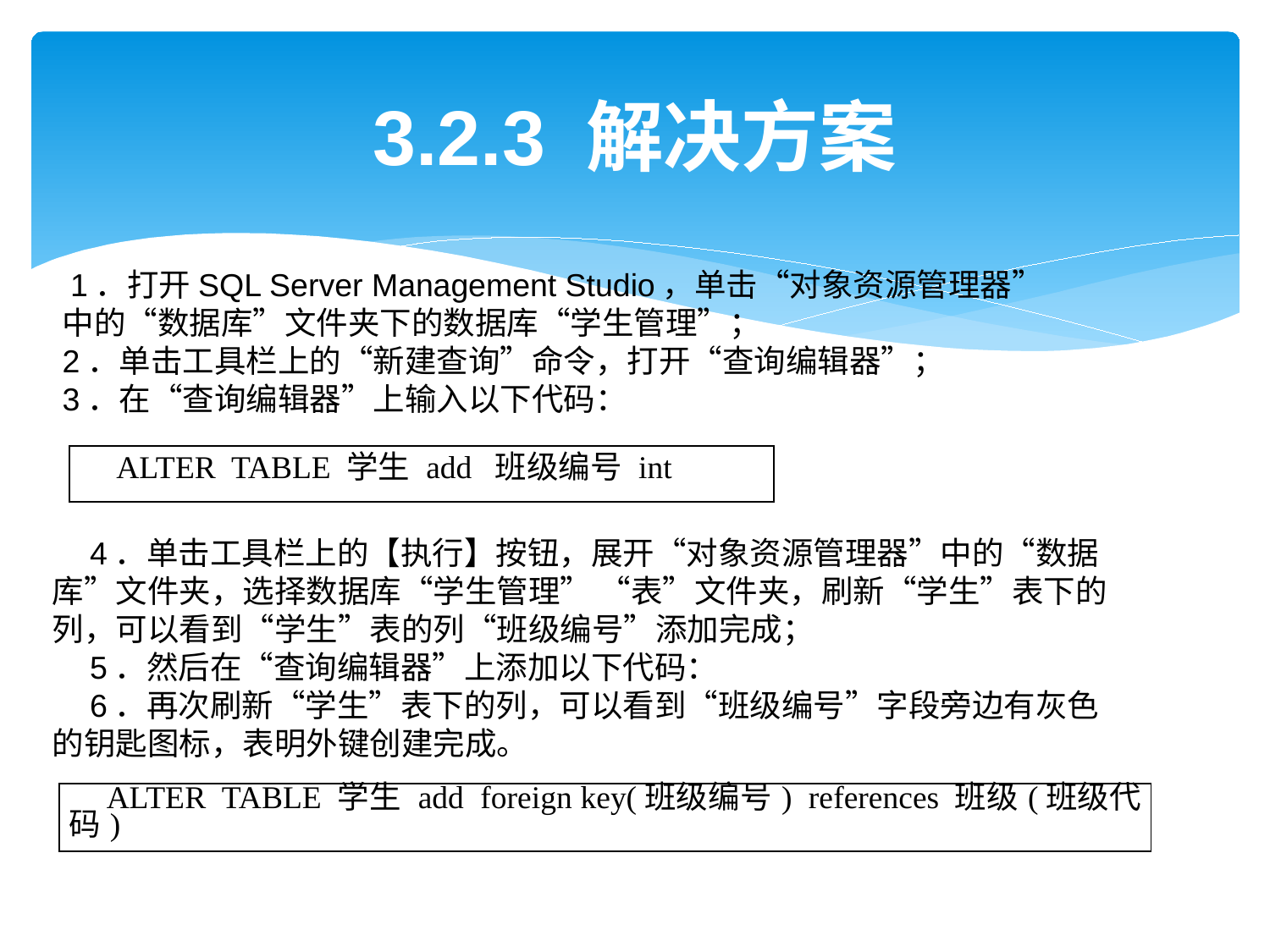

# 3.2.3 解决方案
 1．打开SQL Server Management Studio，单击“对象资源管理器”中的“数据库”文件夹下的数据库“学生管理”；
2．单击工具栏上的“新建查询”命令，打开“查询编辑器”；
3．在“查询编辑器”上输入以下代码：

| ALTER TABLE 学生 add 班级编号 int |
| --- |
4．单击工具栏上的【执行】按钮，展开“对象资源管理器”中的“数据库”文件夹，选择数据库“学生管理” “表”文件夹，刷新“学生”表下的列，可以看到“学生”表的列“班级编号”添加完成；
5．然后在“查询编辑器”上添加以下代码：
6．再次刷新“学生”表下的列，可以看到“班级编号”字段旁边有灰色的钥匙图标，表明外键创建完成。

| ALTER TABLE 学生 add foreign key(班级编号) references 班级(班级代码) |
| --- |